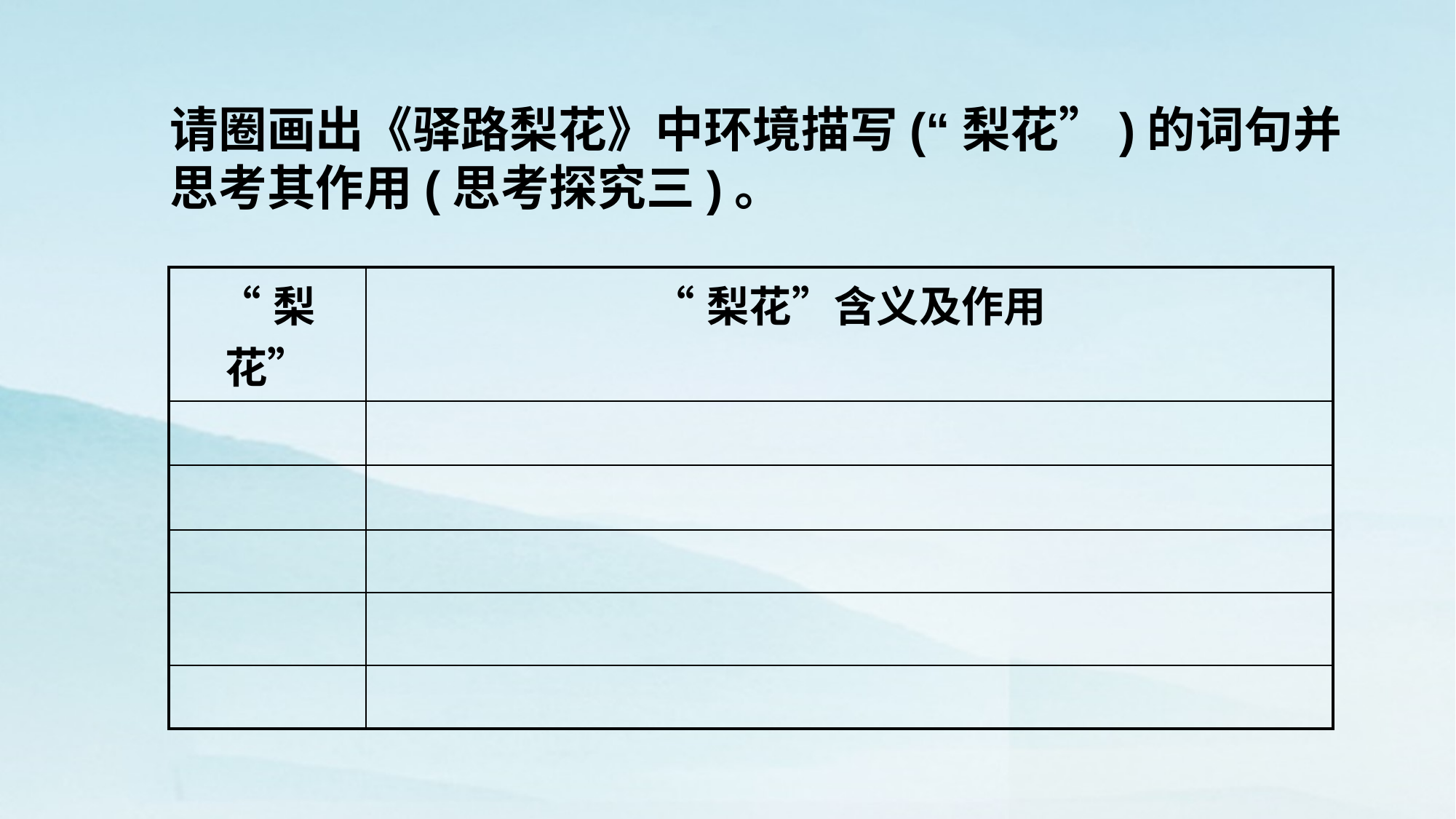

请圈画出《驿路梨花》中环境描写(“梨花”)的词句并思考其作用(思考探究三)。
| “梨花” | “梨花”含义及作用 |
| --- | --- |
|  |  |
|  |  |
|  |  |
|  |  |
|  |  |